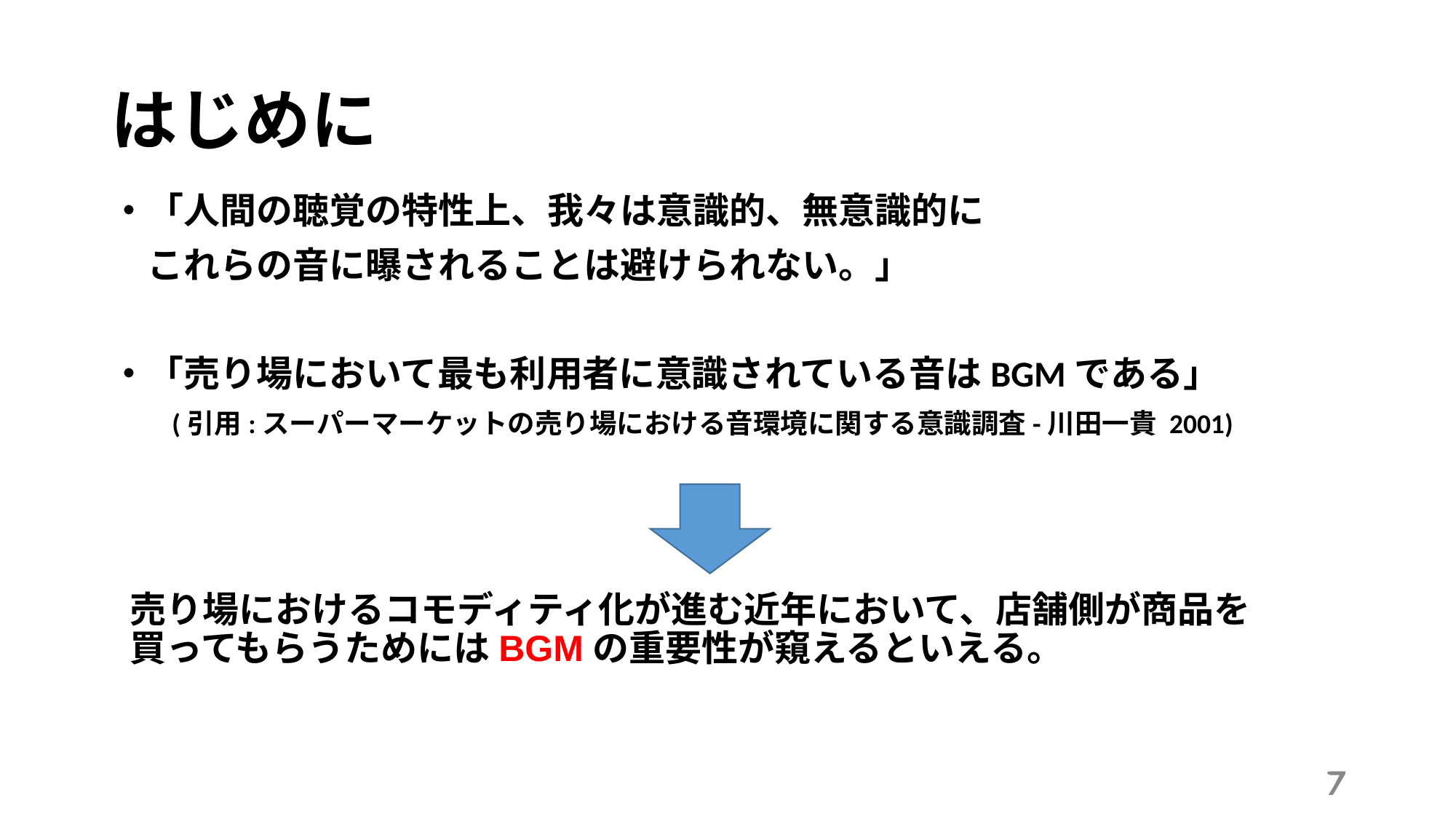

はじめに
・「人間の聴覚の特性上、我々は意識的、無意識的に
　これらの音に曝されることは避けられない。」

・「売り場において最も利用者に意識されている音はBGMである」
　　(引用:スーパーマーケットの売り場における音環境に関する意識調査-川田一貴 2001)

売り場におけるコモディティ化が進む近年において、店舗側が商品を買ってもらうためにはBGMの重要性が窺えるといえる。
7
7